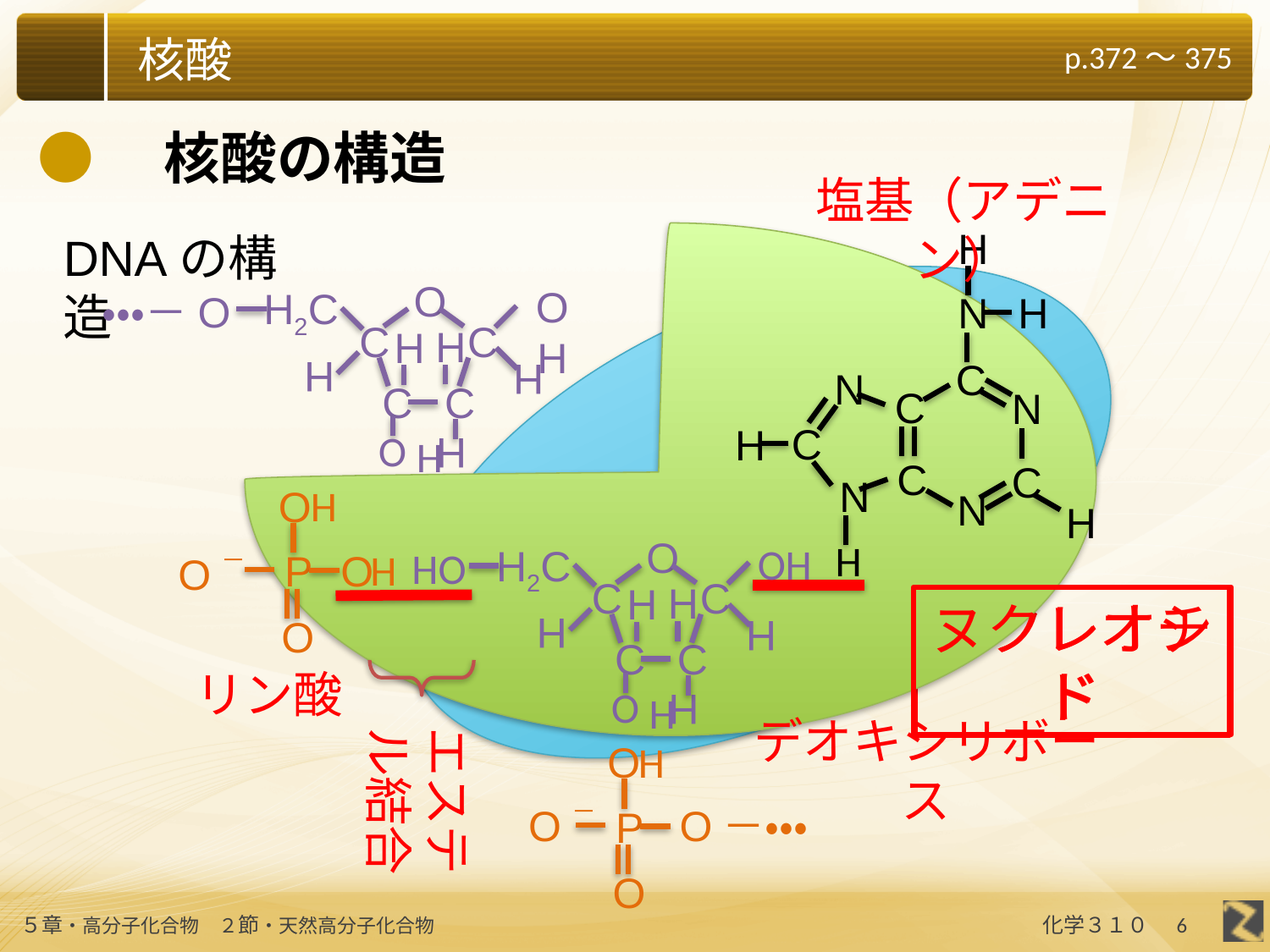

●　核酸の構造
塩基（アデニン）
H
H
N
C
N
C
N
C
H
C
C
N
N
H
DNAの構造

ヌクレオチド
O
OH
H2C
・・・－O
C
C
H
H
H
H
C
C
H

ヌクレオシド
O
H
H
O
O－
P
O
O
O
H2C
C
C
H
H
H
H
C
C
H
H
OH
HO
H
リン酸

エステル結合
O
H
デオキシリボース
O
O－
O－・・・
P
O
H
6